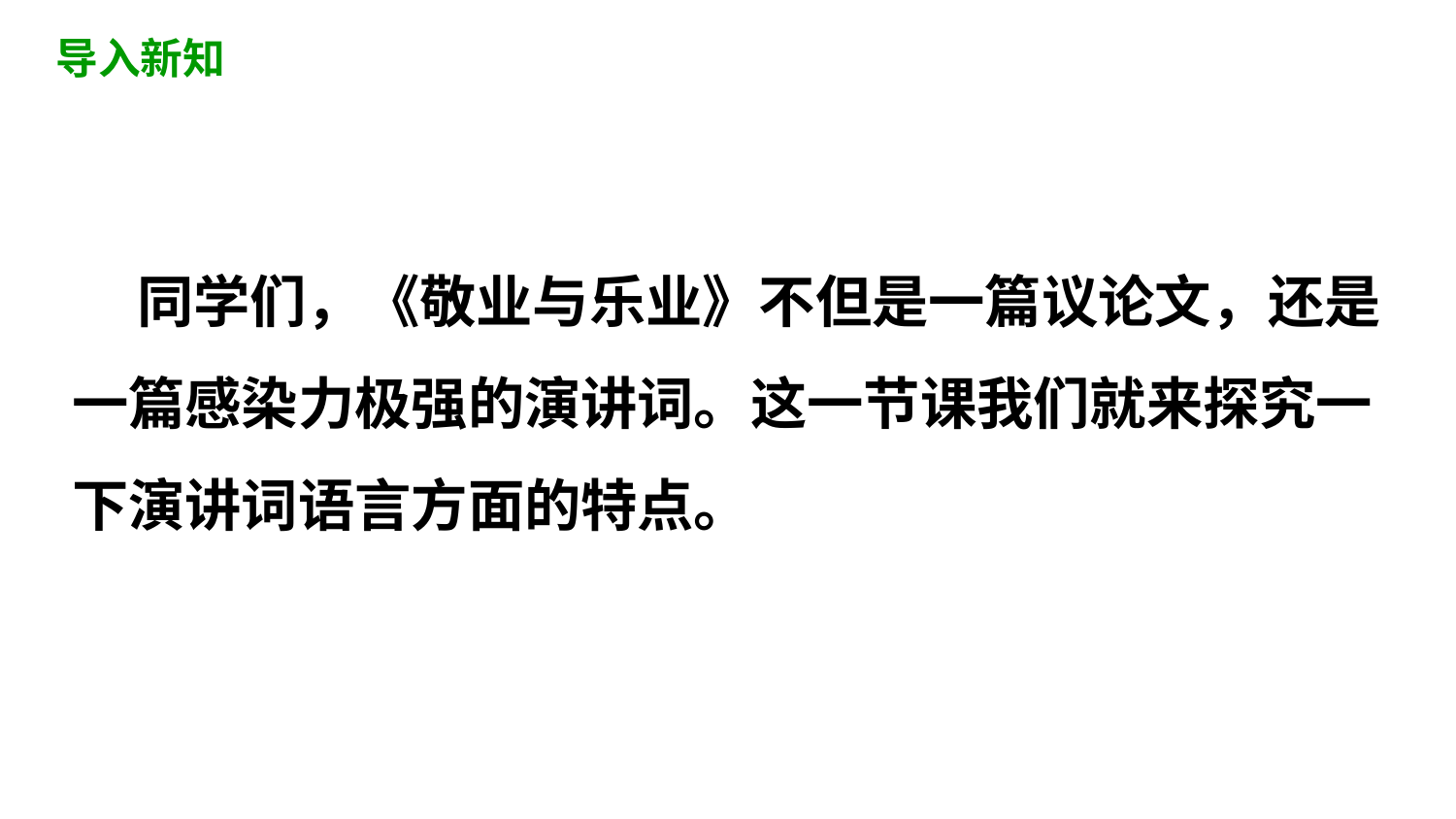

导入新知
    同学们，《敬业与乐业》不但是一篇议论文，还是一篇感染力极强的演讲词。这一节课我们就来探究一下演讲词语言方面的特点。